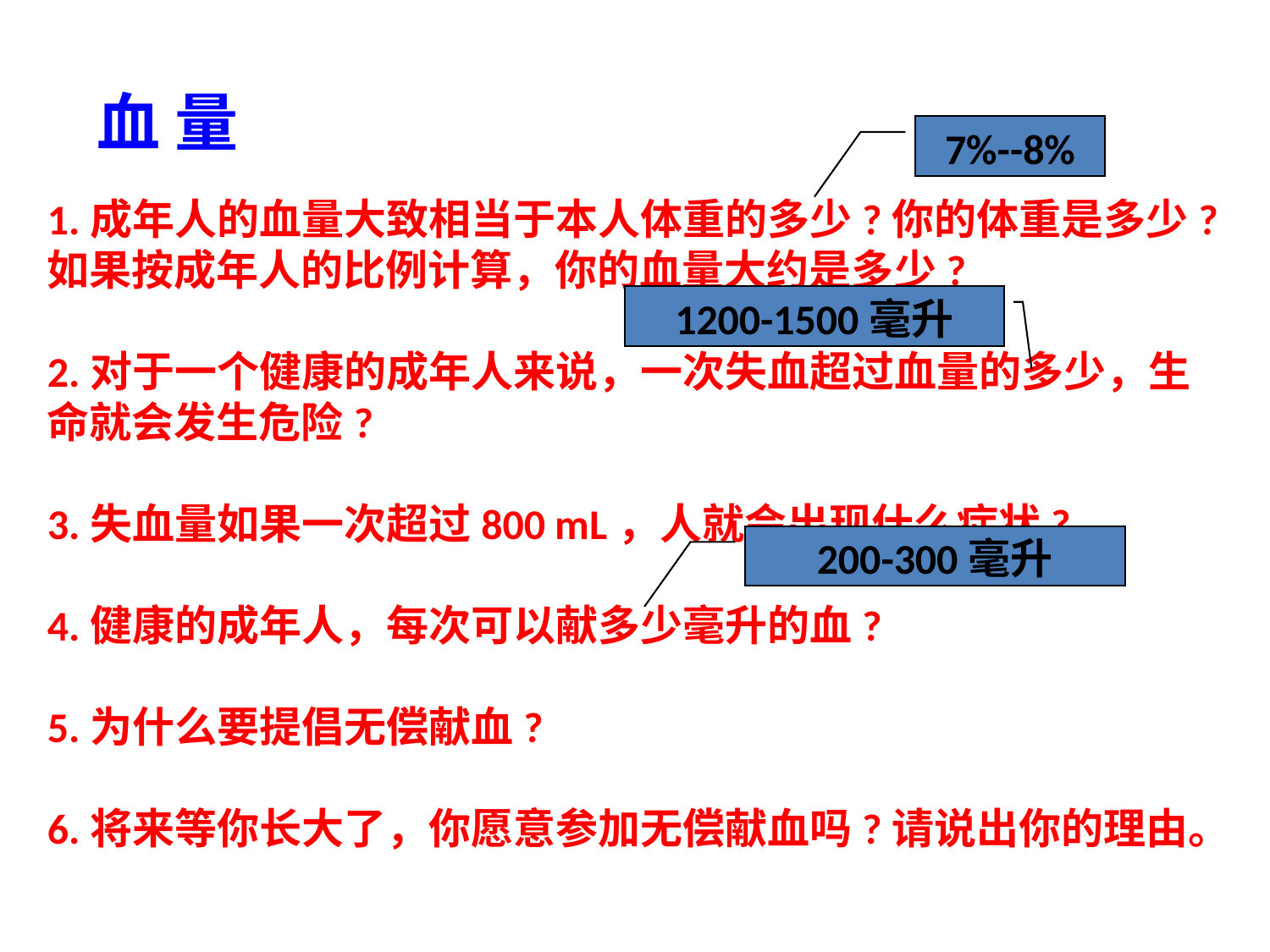

血 量
7%--8%
1.成年人的血量大致相当于本人体重的多少?你的体重是多少?如果按成年人的比例计算，你的血量大约是多少?

2.对于一个健康的成年人来说，一次失血超过血量的多少，生命就会发生危险?

3.失血量如果一次超过800 mL，人就会出现什么症状?

4.健康的成年人，每次可以献多少毫升的血?

5.为什么要提倡无偿献血?

6.将来等你长大了，你愿意参加无偿献血吗?请说出你的理由。
1200-1500毫升
200-300毫升